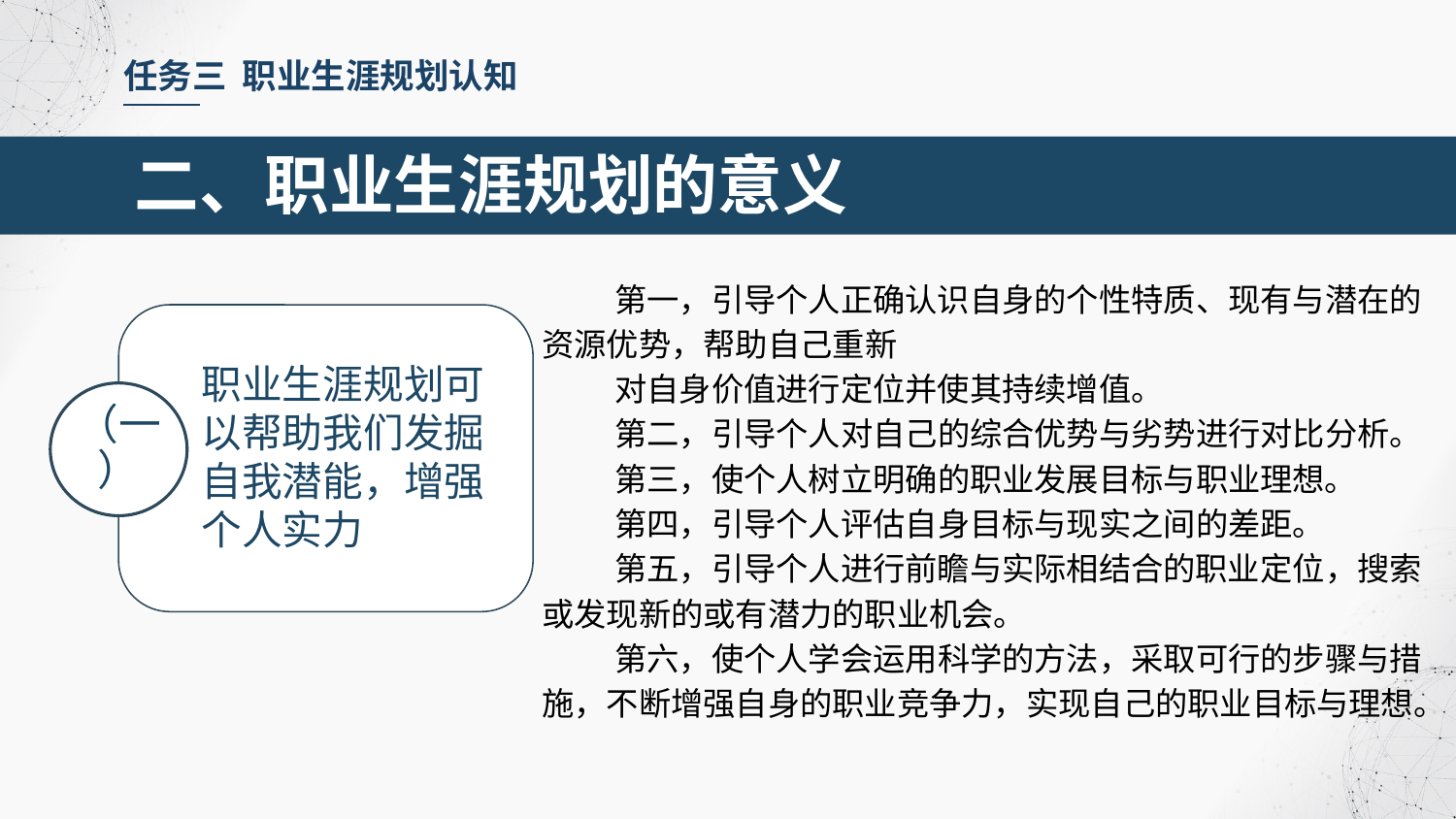

任务三  职业生涯规划认知

二、职业生涯规划的意义
第一，引导个人正确认识自身的个性特质、现有与潜在的资源优势，帮助自己重新
对自身价值进行定位并使其持续增值。
第二，引导个人对自己的综合优势与劣势进行对比分析。
第三，使个人树立明确的职业发展目标与职业理想。
第四，引导个人评估自身目标与现实之间的差距。
第五，引导个人进行前瞻与实际相结合的职业定位，搜索或发现新的或有潜力的职业机会。
第六，使个人学会运用科学的方法，采取可行的步骤与措施，不断增强自身的职业竞争力，实现自己的职业目标与理想。

（一）
职业生涯规划可以帮助我们发掘自我潜能，增强个人实力